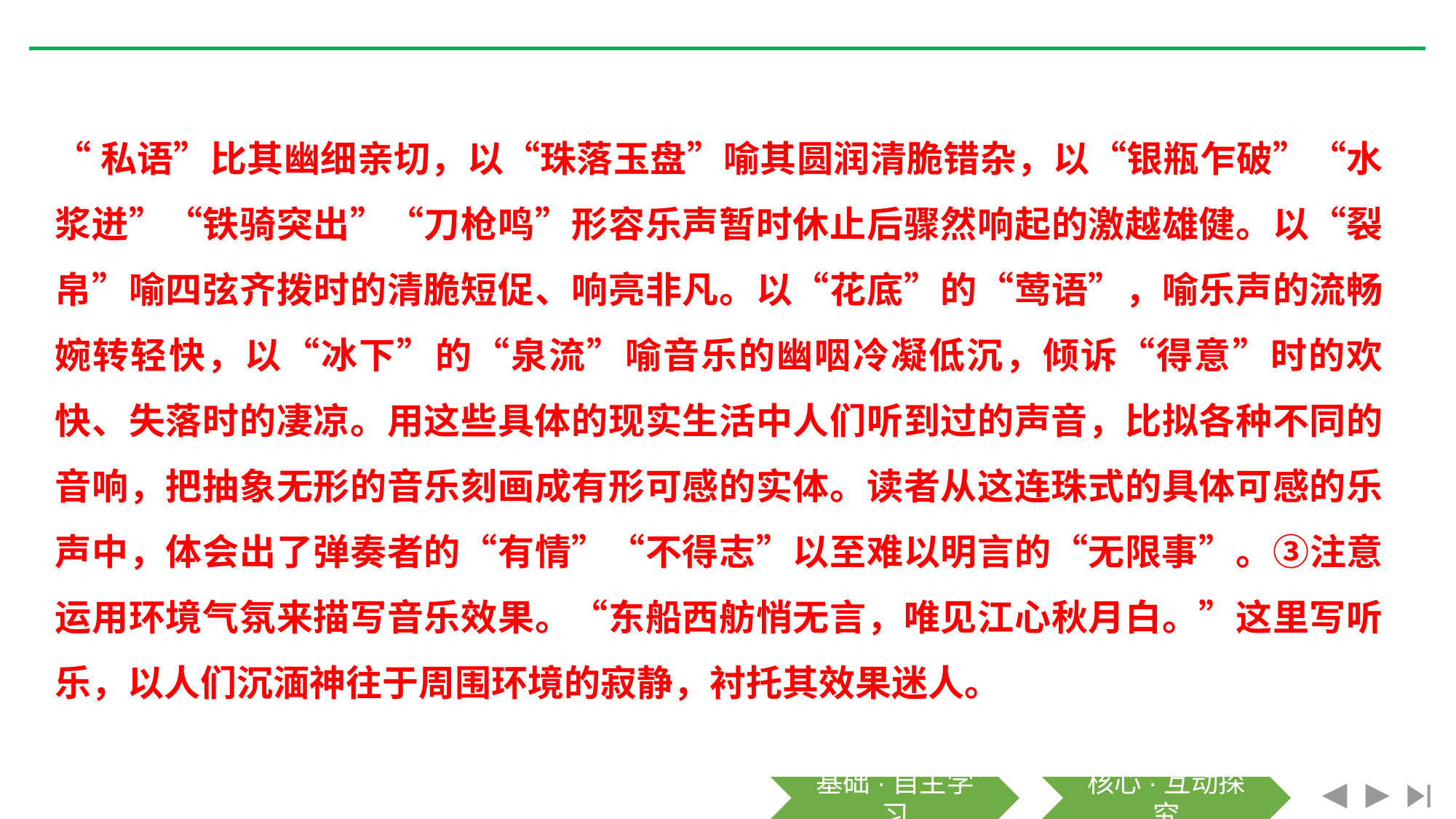

“私语”比其幽细亲切，以“珠落玉盘”喻其圆润清脆错杂，以“银瓶乍破”“水浆迸”“铁骑突出”“刀枪鸣”形容乐声暂时休止后骤然响起的激越雄健。以“裂帛”喻四弦齐拨时的清脆短促、响亮非凡。以“花底”的“莺语”，喻乐声的流畅婉转轻快，以“冰下”的“泉流”喻音乐的幽咽冷凝低沉，倾诉“得意”时的欢快、失落时的凄凉。用这些具体的现实生活中人们听到过的声音，比拟各种不同的音响，把抽象无形的音乐刻画成有形可感的实体。读者从这连珠式的具体可感的乐声中，体会出了弹奏者的“有情”“不得志”以至难以明言的“无限事”。③注意运用环境气氛来描写音乐效果。“东船西舫悄无言，唯见江心秋月白。”这里写听乐，以人们沉湎神往于周围环境的寂静，衬托其效果迷人。